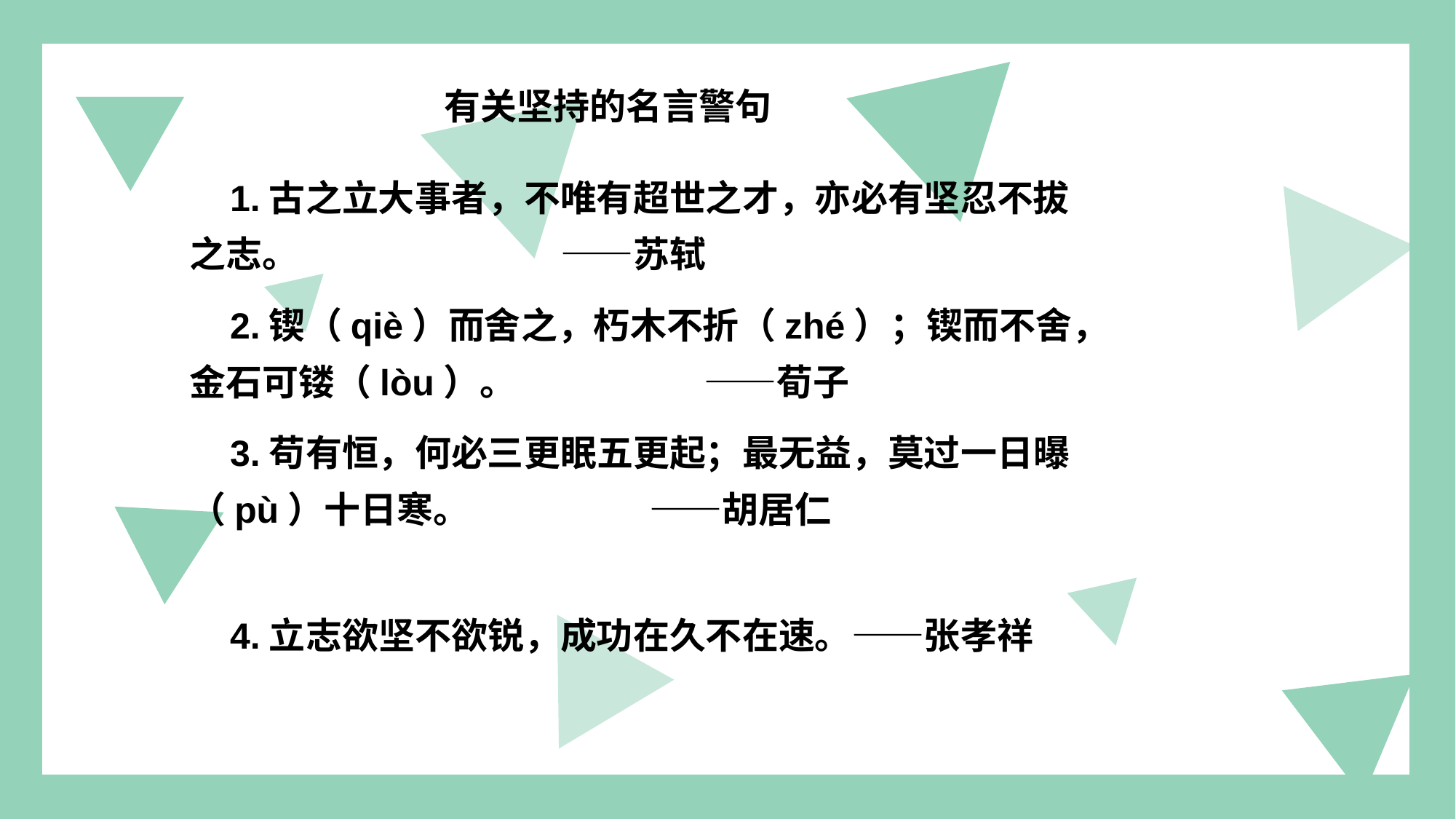

有关坚持的名言警句

    1.古之立大事者，不唯有超世之才，亦必有坚忍不拔之志。                                ——苏轼

    2.锲（qiè）而舍之，朽木不折（zhé）；锲而不舍，金石可镂（lòu）。                       ——荀子
    3.苟有恒，何必三更眠五更起；最无益，莫过一日曝（pù）十日寒。                      ——胡居仁

    4.立志欲坚不欲锐，成功在久不在速。——张孝祥